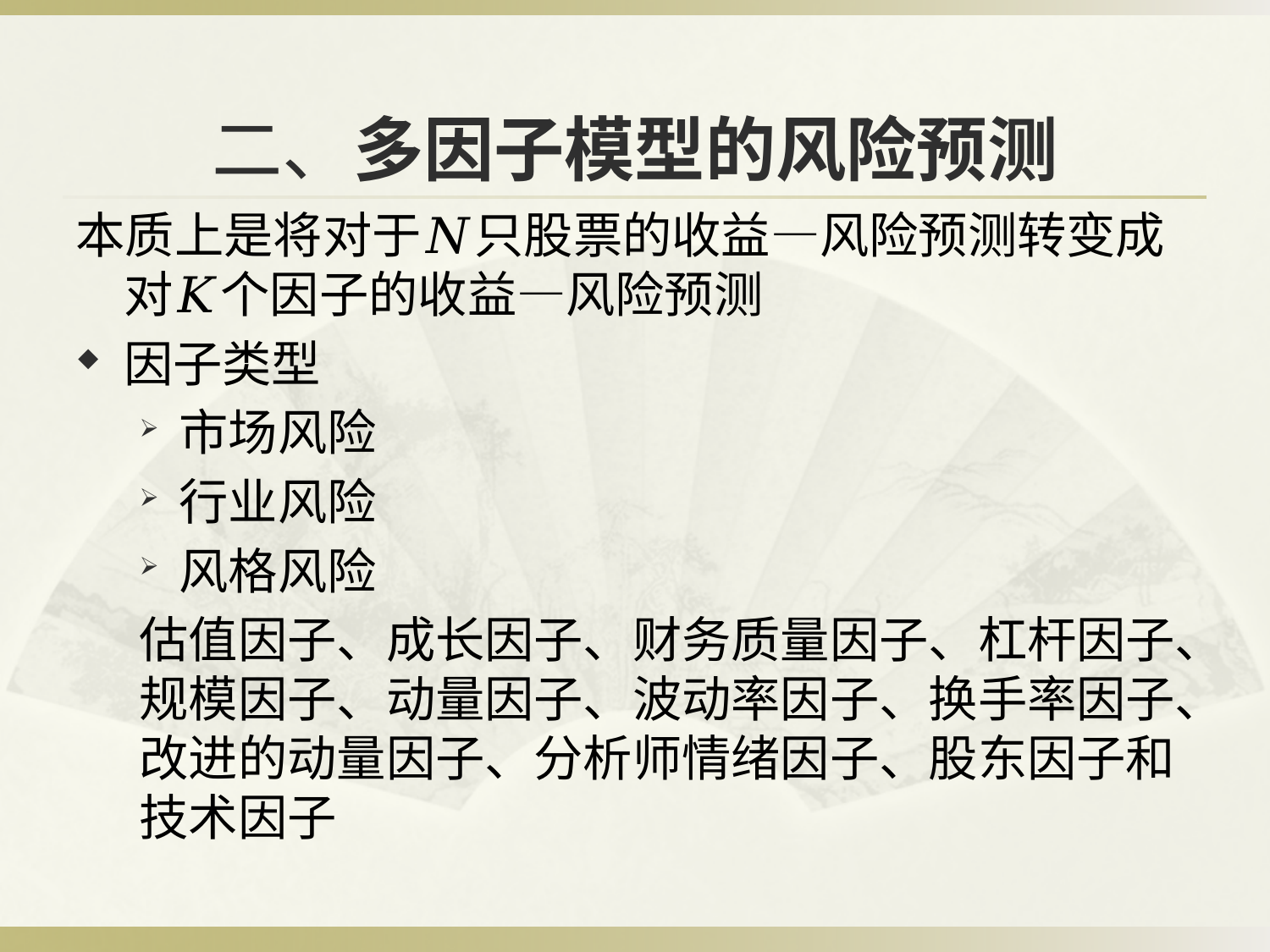

# 二、多因子模型的风险预测
本质上是将对于𝑁只股票的收益—风险预测转变成对𝐾个因子的收益—风险预测
因子类型
市场风险
行业风险
风格风险
估值因子、成长因子、财务质量因子、杠杆因子、规模因子、动量因子、波动率因子、换手率因子、改进的动量因子、分析师情绪因子、股东因子和技术因子